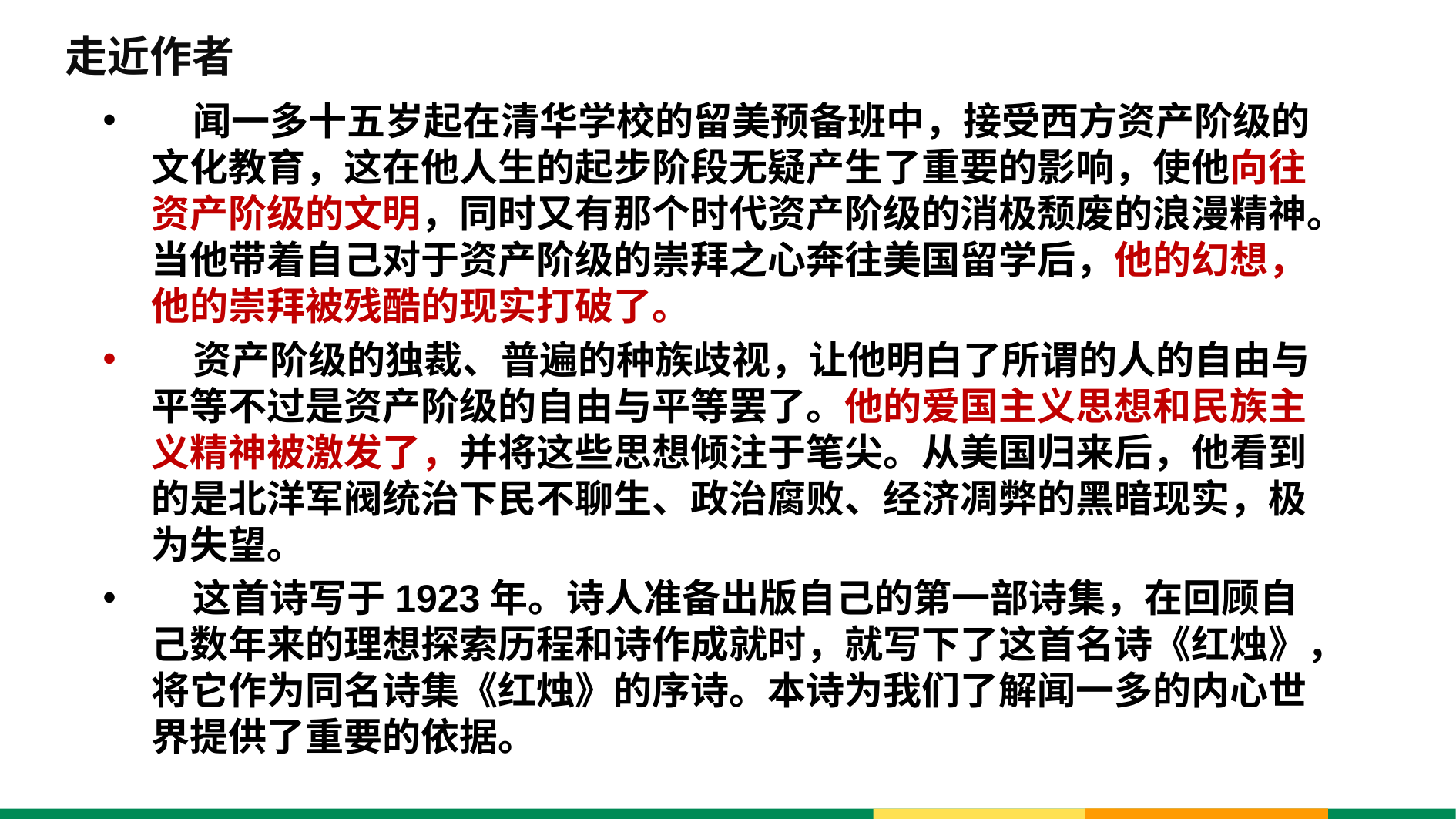

走近作者
#
   闻一多十五岁起在清华学校的留美预备班中，接受西方资产阶级的文化教育，这在他人生的起步阶段无疑产生了重要的影响，使他向往资产阶级的文明，同时又有那个时代资产阶级的消极颓废的浪漫精神。当他带着自己对于资产阶级的崇拜之心奔往美国留学后，他的幻想，他的崇拜被残酷的现实打破了。
   资产阶级的独裁、普遍的种族歧视，让他明白了所谓的人的自由与平等不过是资产阶级的自由与平等罢了。他的爱国主义思想和民族主义精神被激发了，并将这些思想倾注于笔尖。从美国归来后，他看到的是北洋军阀统治下民不聊生、政治腐败、经济凋弊的黑暗现实，极为失望。
   这首诗写于1923年。诗人准备出版自己的第一部诗集，在回顾自己数年来的理想探索历程和诗作成就时，就写下了这首名诗《红烛》，将它作为同名诗集《红烛》的序诗。本诗为我们了解闻一多的内心世界提供了重要的依据。